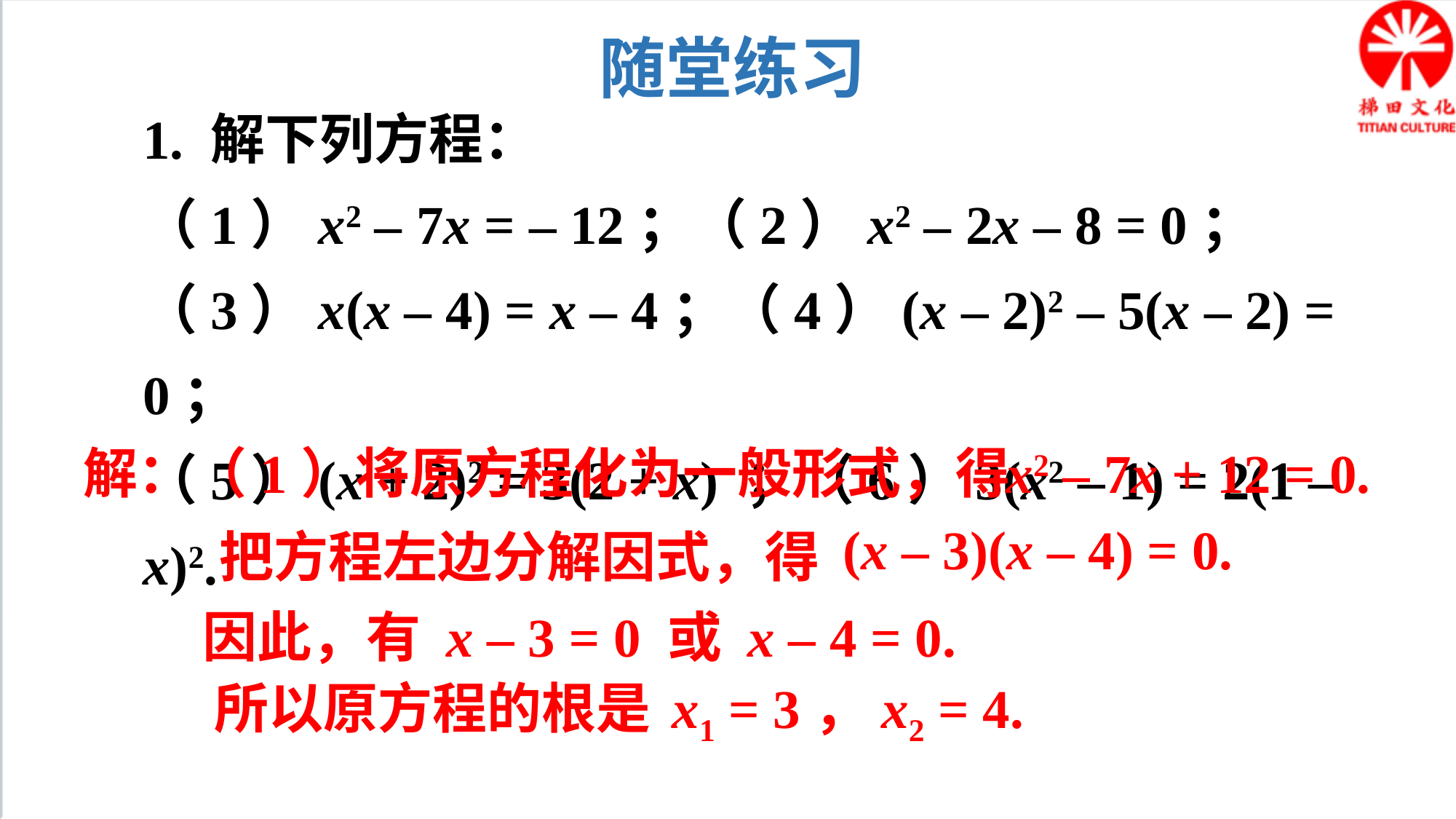

随堂练习
1. 解下列方程：
（1）x2 – 7x = – 12；（2）x2 – 2x – 8 = 0；
（3）x(x – 4) = x – 4；（4）(x – 2)2 – 5(x – 2) = 0；
（5）(x + 2)2 = 3(2 + x) ；（6）3(x2 – 1) = 2(1 – x)2.
解：（1）将原方程化为一般形式，得
x2 – 7x + 12 = 0.
把方程左边分解因式，得
(x – 3)(x – 4) = 0.
因此，有 x – 3 = 0 或 x – 4 = 0.
所以原方程的根是
x1 = 3，x2 = 4.